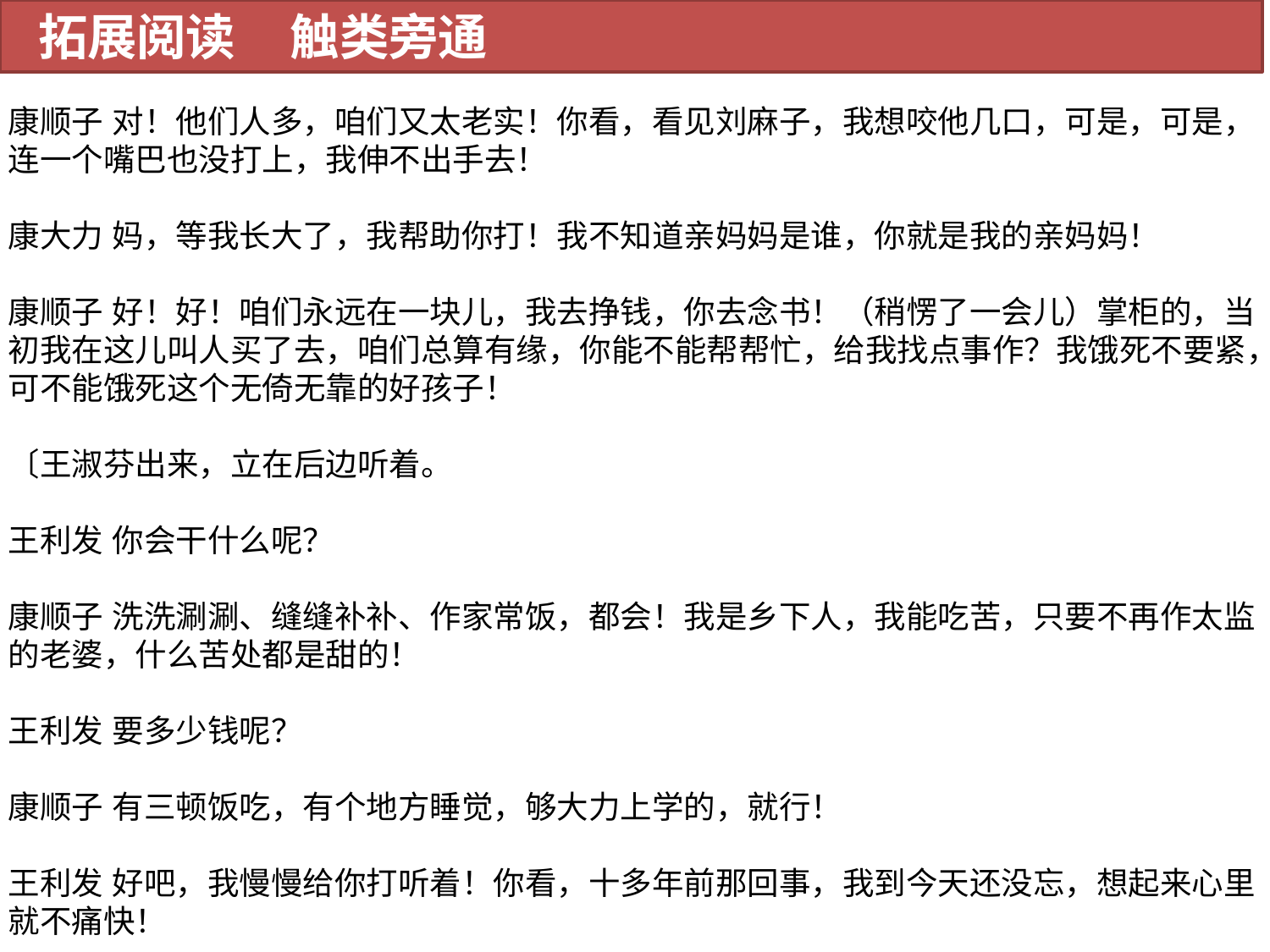

拓展阅读    触类旁通
康顺子 对！他们人多，咱们又太老实！你看，看见刘麻子，我想咬他几口，可是，可是，连一个嘴巴也没打上，我伸不出手去！

康大力 妈，等我长大了，我帮助你打！我不知道亲妈妈是谁，你就是我的亲妈妈！

康顺子 好！好！咱们永远在一块儿，我去挣钱，你去念书！（稍愣了一会儿）掌柜的，当初我在这儿叫人买了去，咱们总算有缘，你能不能帮帮忙，给我找点事作？我饿死不要紧，可不能饿死这个无倚无靠的好孩子！

〔王淑芬出来，立在后边听着。

王利发 你会干什么呢？

康顺子 洗洗涮涮、缝缝补补、作家常饭，都会！我是乡下人，我能吃苦，只要不再作太监的老婆，什么苦处都是甜的！

王利发 要多少钱呢？

康顺子 有三顿饭吃，有个地方睡觉，够大力上学的，就行！

王利发 好吧，我慢慢给你打听着！你看，十多年前那回事，我到今天还没忘，想起来心里就不痛快！